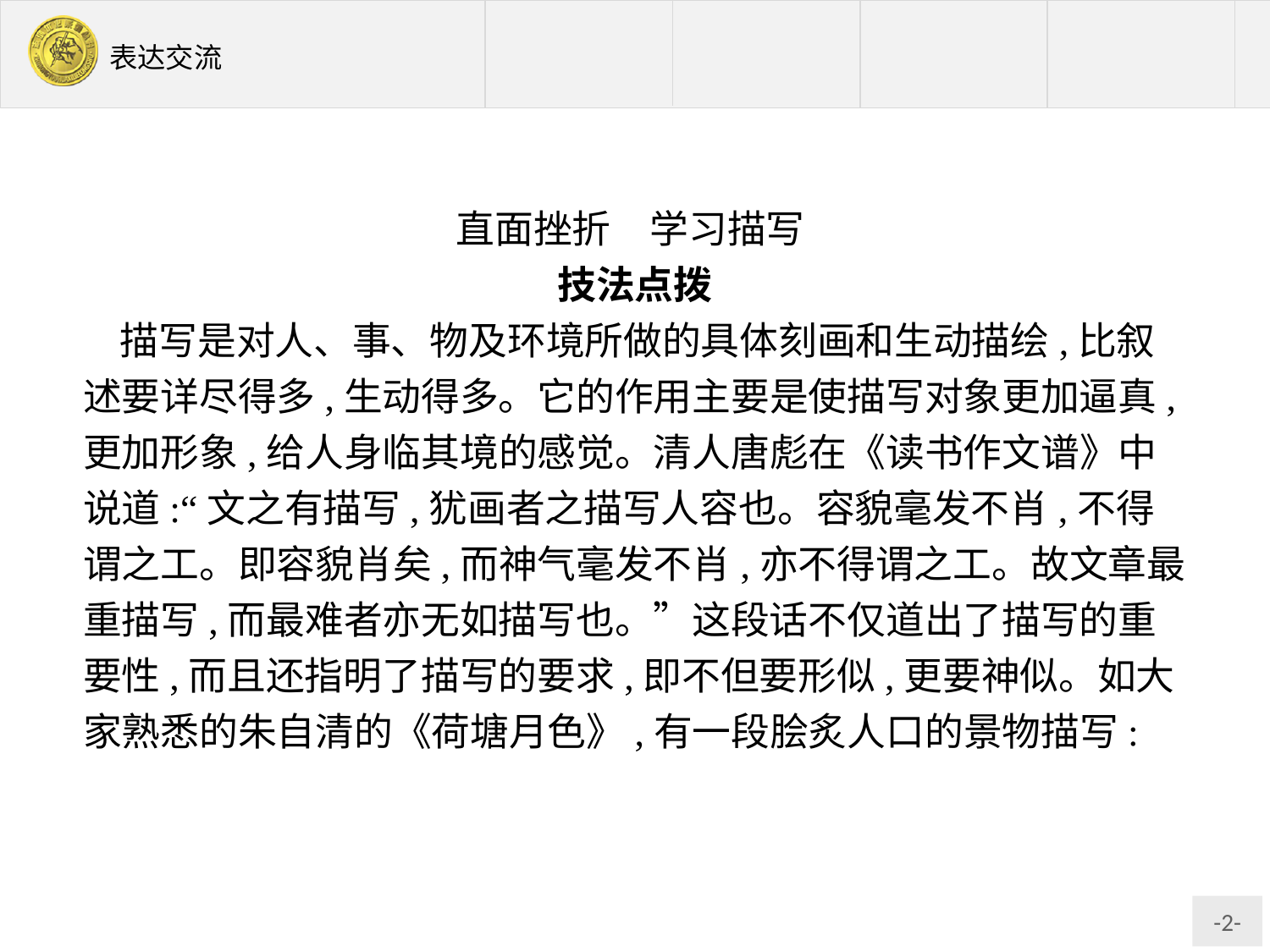

直面挫折　学习描写
技法点拨
描写是对人、事、物及环境所做的具体刻画和生动描绘,比叙述要详尽得多,生动得多。它的作用主要是使描写对象更加逼真,更加形象,给人身临其境的感觉。清人唐彪在《读书作文谱》中说道:“文之有描写,犹画者之描写人容也。容貌毫发不肖,不得谓之工。即容貌肖矣,而神气毫发不肖,亦不得谓之工。故文章最重描写,而最难者亦无如描写也。”这段话不仅道出了描写的重要性,而且还指明了描写的要求,即不但要形似,更要神似。如大家熟悉的朱自清的《荷塘月色》,有一段脍炙人口的景物描写: